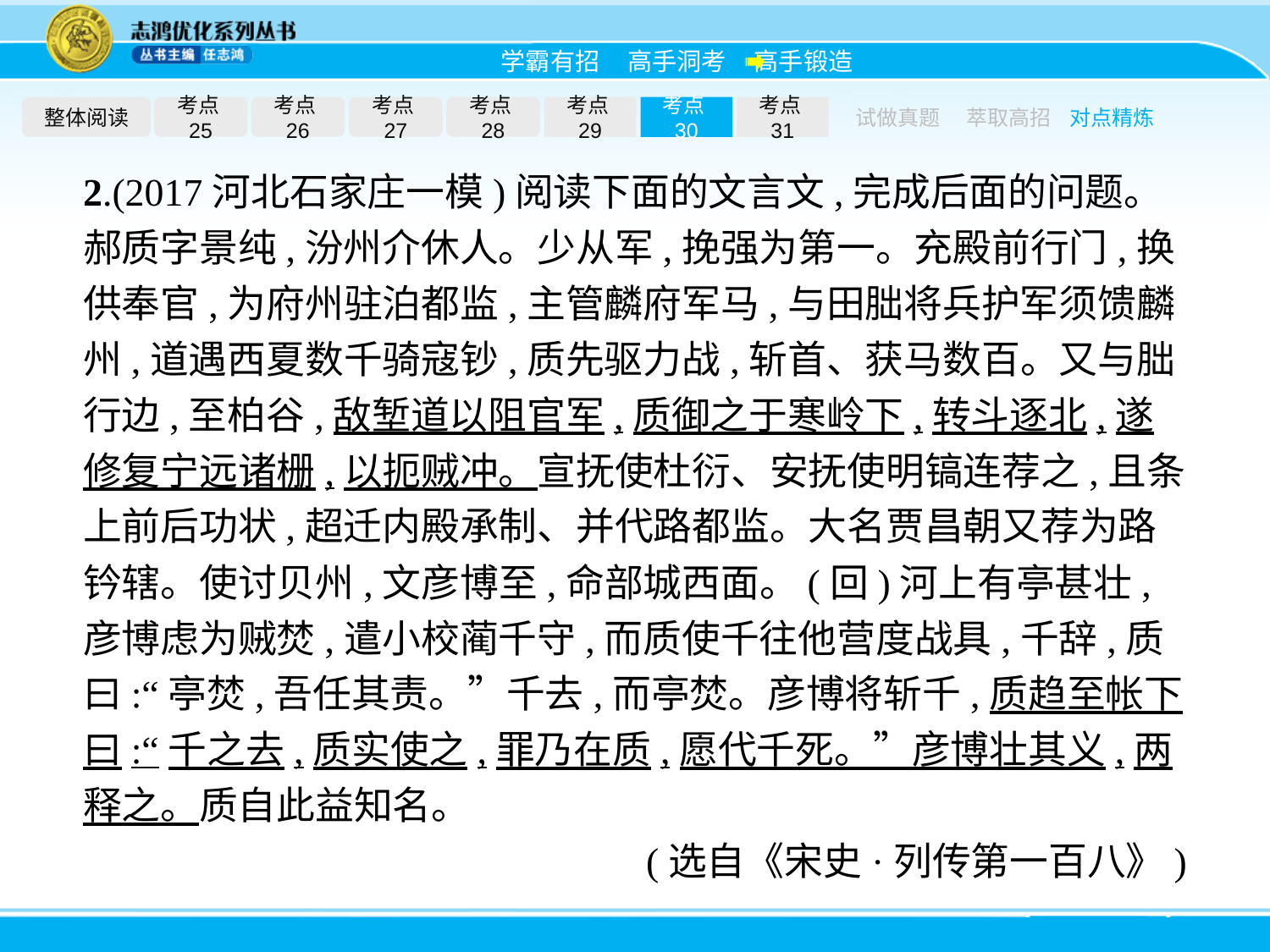

整体阅读
考点25
考点26
考点27
考点28
考点29
考点30
考点31
试做真题
萃取高招
对点精炼
2.(2017河北石家庄一模)阅读下面的文言文,完成后面的问题。
郝质字景纯,汾州介休人。少从军,挽强为第一。充殿前行门,换供奉官,为府州驻泊都监,主管麟府军马,与田朏将兵护军须馈麟州,道遇西夏数千骑寇钞,质先驱力战,斩首、获马数百。又与朏行边,至柏谷,敌堑道以阻官军,质御之于寒岭下,转斗逐北,遂修复宁远诸栅,以扼贼冲。宣抚使杜衍、安抚使明镐连荐之,且条上前后功状,超迁内殿承制、并代路都监。大名贾昌朝又荐为路钤辖。使讨贝州,文彦博至,命部城西面。(回)河上有亭甚壮,彦博虑为贼焚,遣小校蔺千守,而质使千往他营度战具,千辞,质曰:“亭焚,吾任其责。”千去,而亭焚。彦博将斩千,质趋至帐下曰:“千之去,质实使之,罪乃在质,愿代千死。”彦博壮其义,两释之。质自此益知名。
(选自《宋史·列传第一百八》)